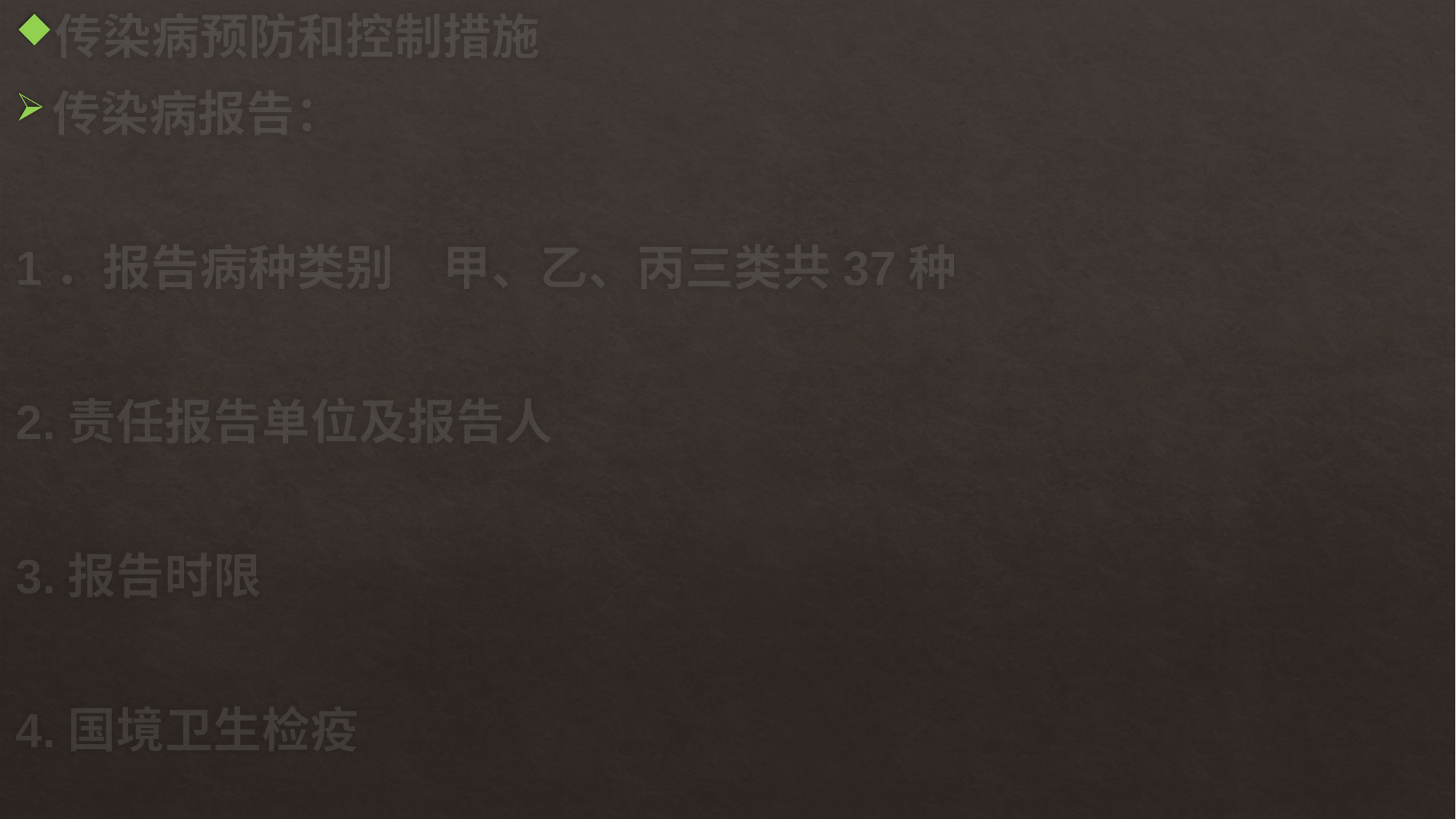

传染病预防和控制措施
传染病报告：

1．报告病种类别　甲、乙、丙三类共37种

2.责任报告单位及报告人

3.报告时限

4.国境卫生检疫